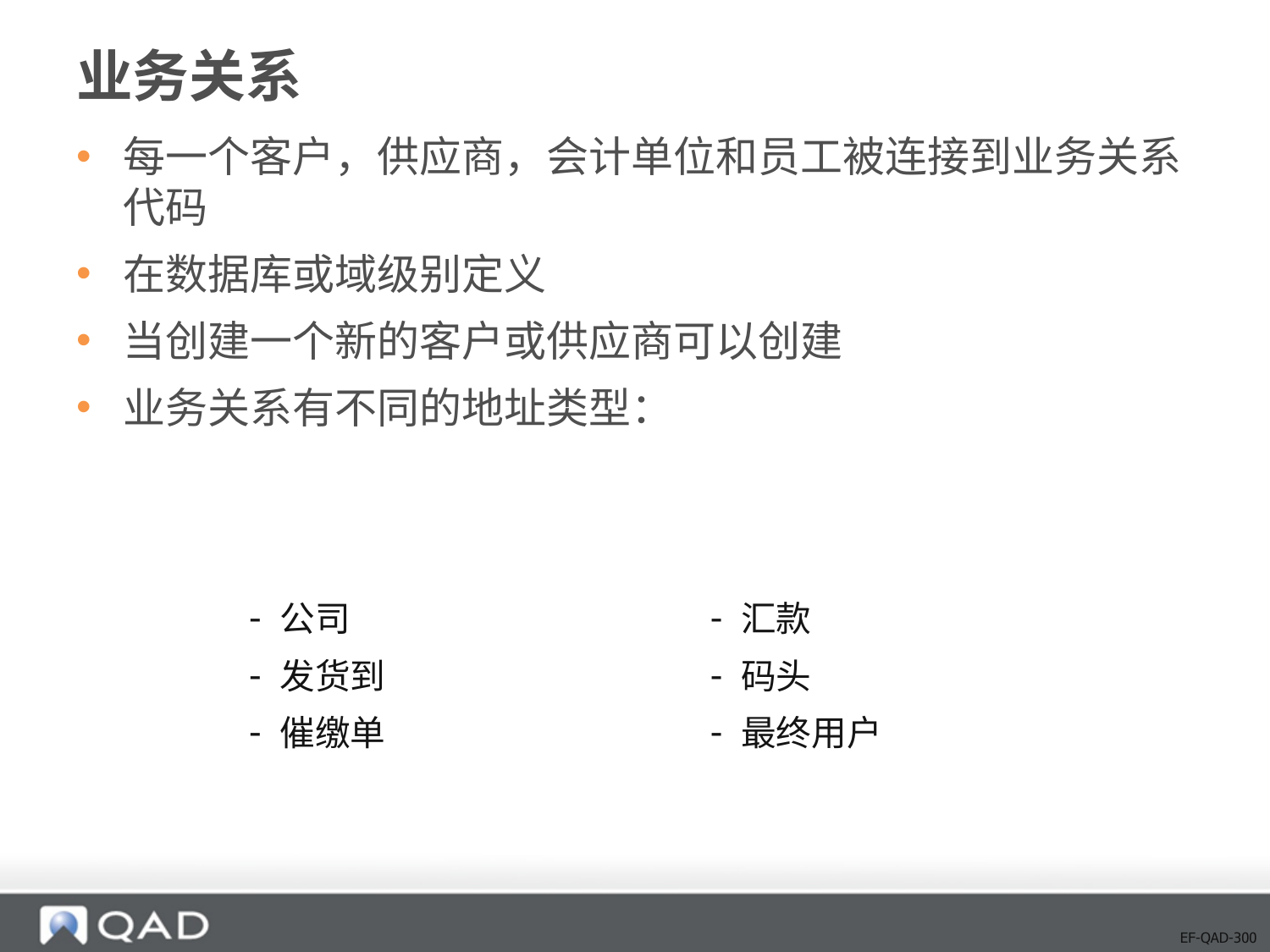

# 业务关系
每一个客户，供应商，会计单位和员工被连接到业务关系代码
在数据库或域级别定义
当创建一个新的客户或供应商可以创建
业务关系有不同的地址类型：

| - 公司 - 发货到 - 催缴单 | - 汇款 - 码头 - 最终用户 |
| --- | --- |
EF-QAD-300